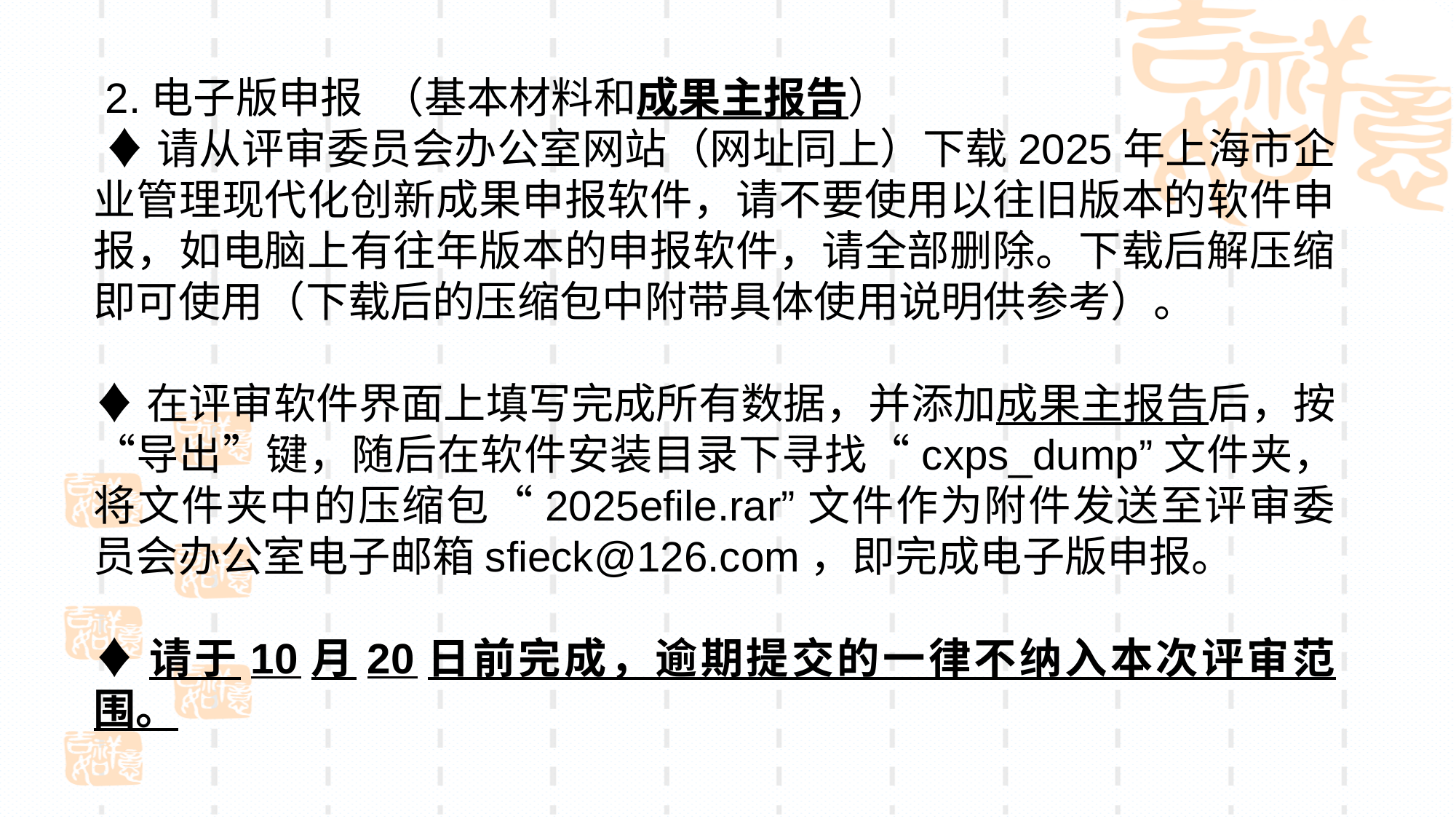

2.电子版申报  （基本材料和成果主报告）
 ♦请从评审委员会办公室网站（网址同上）下载2025年上海市企业管理现代化创新成果申报软件，请不要使用以往旧版本的软件申报，如电脑上有往年版本的申报软件，请全部删除。下载后解压缩即可使用（下载后的压缩包中附带具体使用说明供参考）。

♦在评审软件界面上填写完成所有数据，并添加成果主报告后，按“导出”键，随后在软件安装目录下寻找“cxps_dump”文件夹，将文件夹中的压缩包“2025efile.rar”文件作为附件发送至评审委员会办公室电子邮箱sfieck@126.com，即完成电子版申报。

♦请于10月20日前完成，逾期提交的一律不纳入本次评审范围。